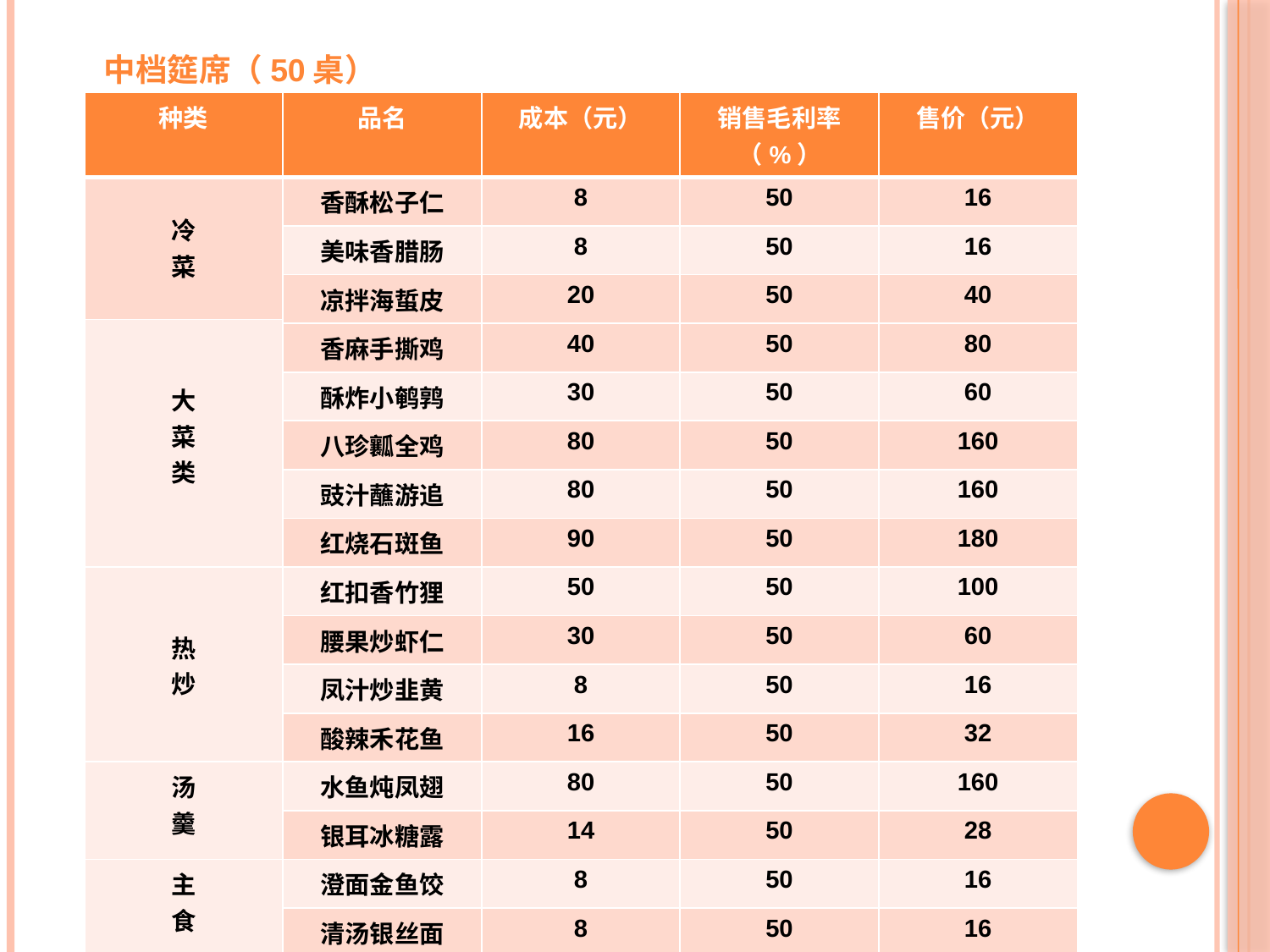

中档筵席（50桌）
| 种类 | 品名 | 成本（元） | 销售毛利率（%） | 售价（元） |
| --- | --- | --- | --- | --- |
| 冷 菜 | 香酥松子仁 | 8 | 50 | 16 |
|  | 美味香腊肠 | 8 | 50 | 16 |
|  | 凉拌海蜇皮 | 20 | 50 | 40 |
| 大 菜 类 |  |  |  |  |
|  | 香麻手撕鸡 | 40 | 50 | 80 |
|  | 酥炸小鹌鹑 | 30 | 50 | 60 |
|  | 八珍瓤全鸡 | 80 | 50 | 160 |
|  | 豉汁蘸游追 | 80 | 50 | 160 |
|  | 红烧石斑鱼 | 90 | 50 | 180 |
| 热 炒 | 红扣香竹狸 | 50 | 50 | 100 |
|  | 腰果炒虾仁 | 30 | 50 | 60 |
|  | 凤汁炒韭黄 | 8 | 50 | 16 |
|  | 酸辣禾花鱼 | 16 | 50 | 32 |
| 汤 羹 | 水鱼炖凤翅 | 80 | 50 | 160 |
|  | 银耳冰糖露 | 14 | 50 | 28 |
| 主 食 | 澄面金鱼饺 | 8 | 50 | 16 |
|  | 清汤银丝面 | 8 | 50 | 16 |
| 水果 | 新鲜瓜果盘 | 10 | 50 | 20 |